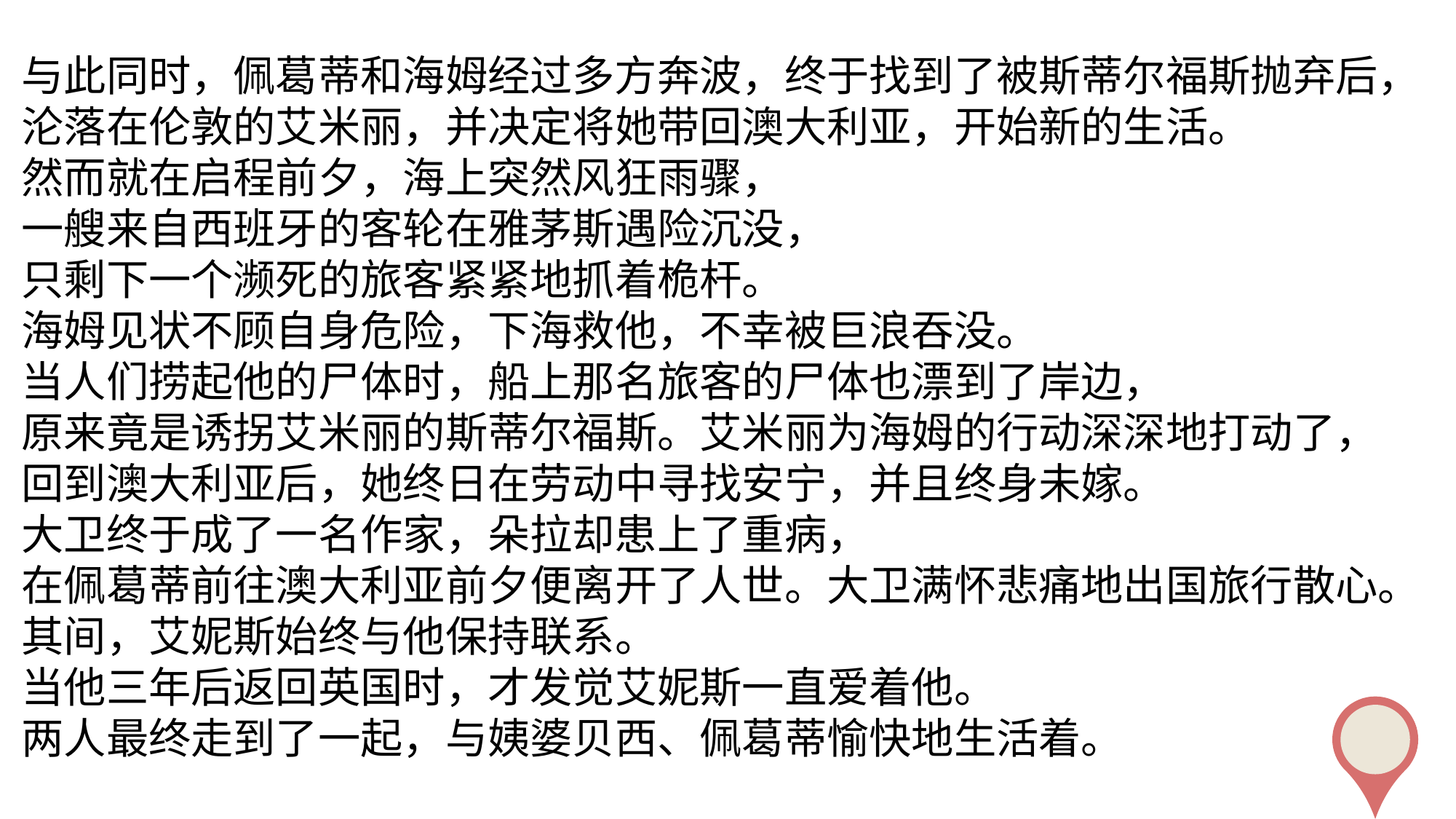

与此同时，佩葛蒂和海姆经过多方奔波，终于找到了被斯蒂尔福斯抛弃后，沦落在伦敦的艾米丽，并决定将她带回澳大利亚，开始新的生活。
然而就在启程前夕，海上突然风狂雨骤，
一艘来自西班牙的客轮在雅茅斯遇险沉没，
只剩下一个濒死的旅客紧紧地抓着桅杆。
海姆见状不顾自身危险，下海救他，不幸被巨浪吞没。
当人们捞起他的尸体时，船上那名旅客的尸体也漂到了岸边，
原来竟是诱拐艾米丽的斯蒂尔福斯。艾米丽为海姆的行动深深地打动了，
回到澳大利亚后，她终日在劳动中寻找安宁，并且终身未嫁。
大卫终于成了一名作家，朵拉却患上了重病，
在佩葛蒂前往澳大利亚前夕便离开了人世。大卫满怀悲痛地出国旅行散心。
其间，艾妮斯始终与他保持联系。
当他三年后返回英国时，才发觉艾妮斯一直爱着他。
两人最终走到了一起，与姨婆贝西、佩葛蒂愉快地生活着。